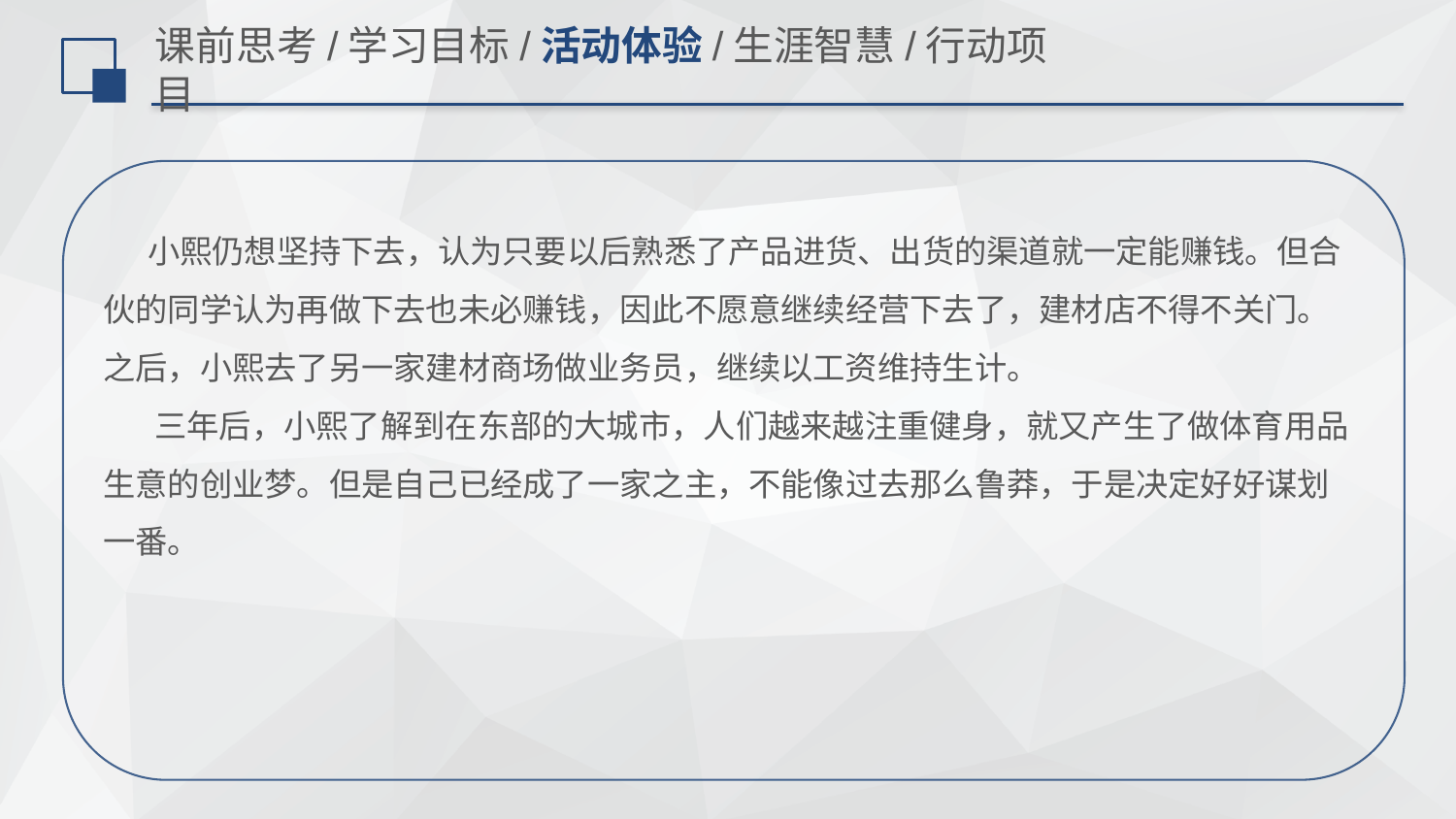

# 课前思考/学习目标/活动体验/生涯智慧/行动项目

     小熙仍想坚持下去，认为只要以后熟悉了产品进货、出货的渠道就一定能赚钱。但合伙的同学认为再做下去也未必赚钱，因此不愿意继续经营下去了，建材店不得不关门。之后，小熙去了另一家建材商场做业务员，继续以工资维持生计。
      三年后，小熙了解到在东部的大城市，人们越来越注重健身，就又产生了做体育用品生意的创业梦。但是自己已经成了一家之主，不能像过去那么鲁莽，于是决定好好谋划一番。